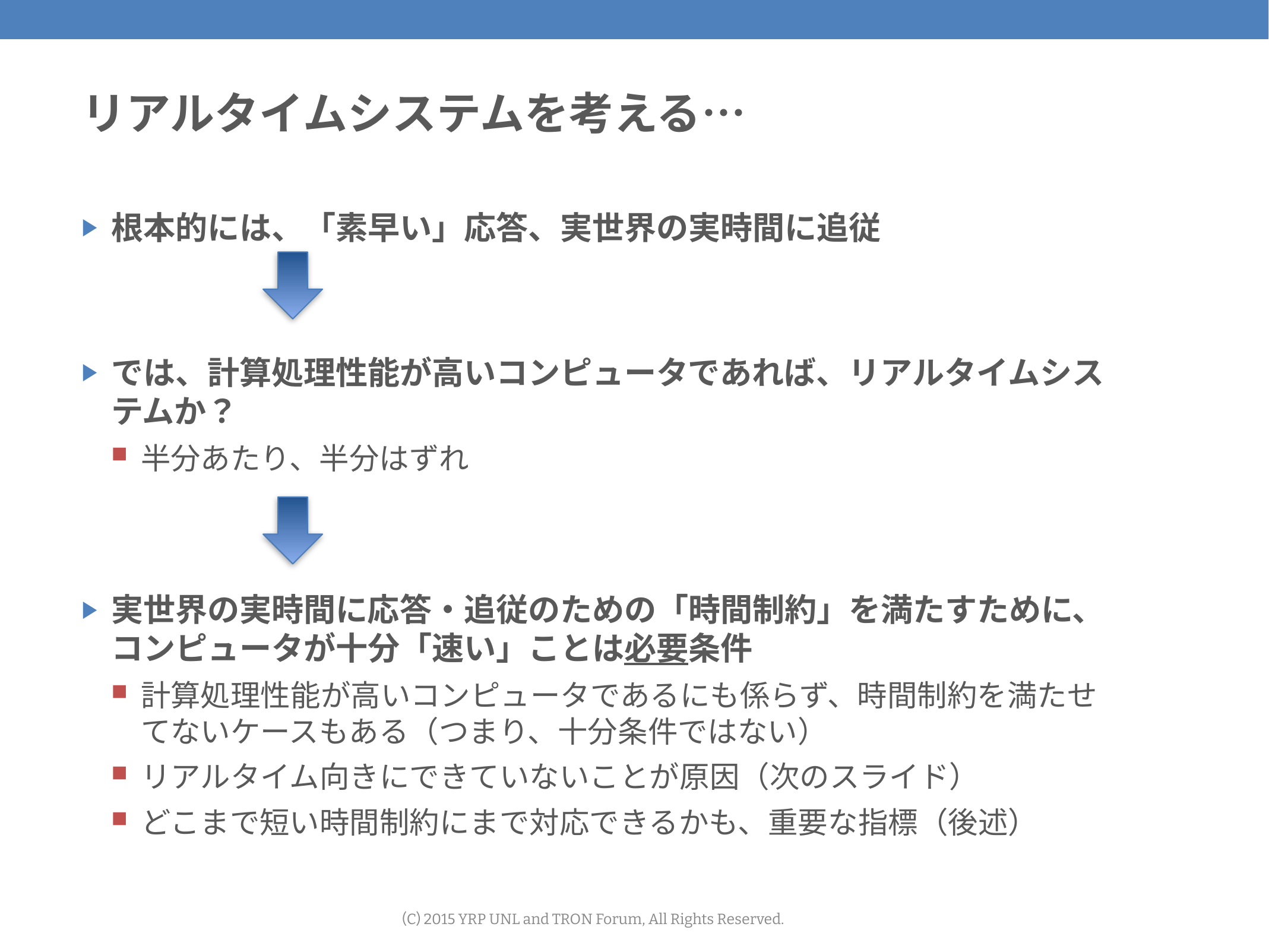

109
# リアルタイムシステムを考える…
根本的には、「素早い」応答、実世界の実時間に追従

では、計算処理性能が高いコンピュータであれば、リアルタイムシステムか？
半分あたり、半分はずれ

実世界の実時間に応答・追従のための「時間制約」を満たすために、コンピュータが十分「速い」ことは必要条件
計算処理性能が高いコンピュータであるにも係らず、時間制約を満たせてないケースもある（つまり、十分条件ではない）
リアルタイム向きにできていないことが原因（次のスライド）
どこまで短い時間制約にまで対応できるかも、重要な指標（後述）

(C) 2015 YRP UNL and TRON Forum, All Rights Reserved.